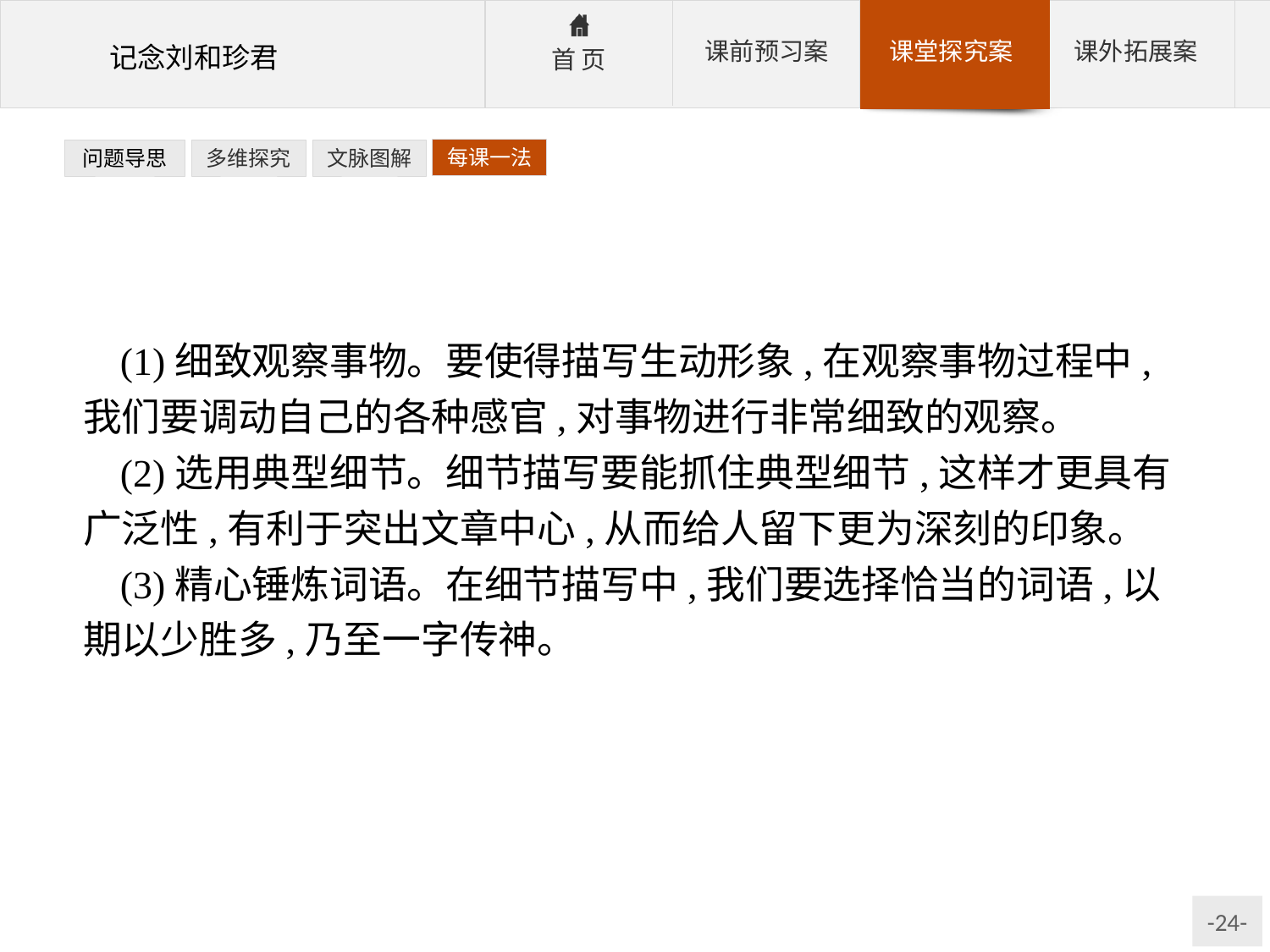

每课一法
问题导思
多维探究
文脉图解
(1)细致观察事物。要使得描写生动形象,在观察事物过程中,我们要调动自己的各种感官,对事物进行非常细致的观察。
(2)选用典型细节。细节描写要能抓住典型细节,这样才更具有广泛性,有利于突出文章中心,从而给人留下更为深刻的印象。
(3)精心锤炼词语。在细节描写中,我们要选择恰当的词语,以期以少胜多,乃至一字传神。